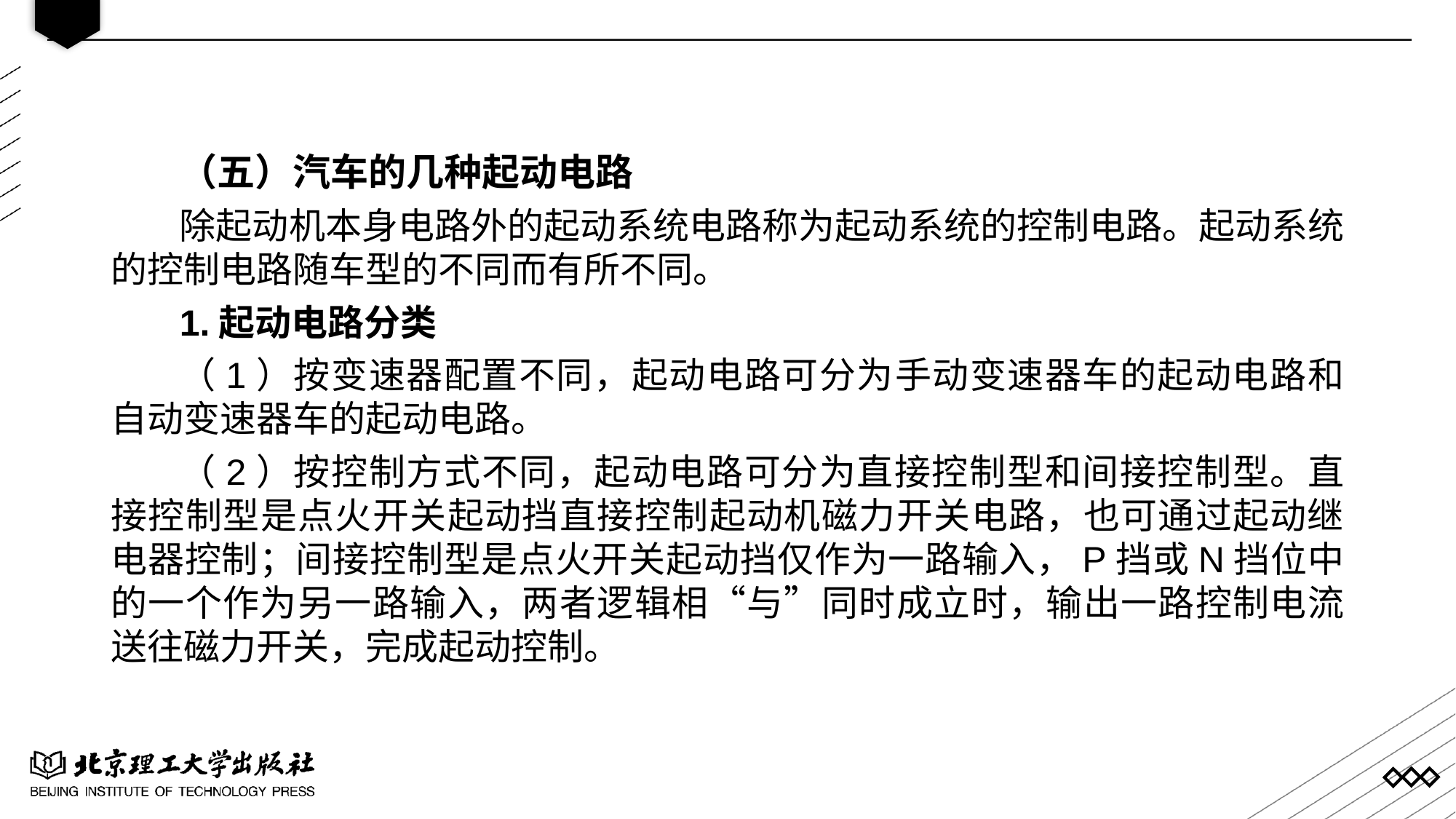

（五）汽车的几种起动电路
除起动机本身电路外的起动系统电路称为起动系统的控制电路。起动系统的控制电路随车型的不同而有所不同。
1.起动电路分类
（1）按变速器配置不同，起动电路可分为手动变速器车的起动电路和自动变速器车的起动电路。
（2）按控制方式不同，起动电路可分为直接控制型和间接控制型。直接控制型是点火开关起动挡直接控制起动机磁力开关电路，也可通过起动继电器控制；间接控制型是点火开关起动挡仅作为一路输入，P挡或N挡位中的一个作为另一路输入，两者逻辑相“与”同时成立时，输出一路控制电流送往磁力开关，完成起动控制。